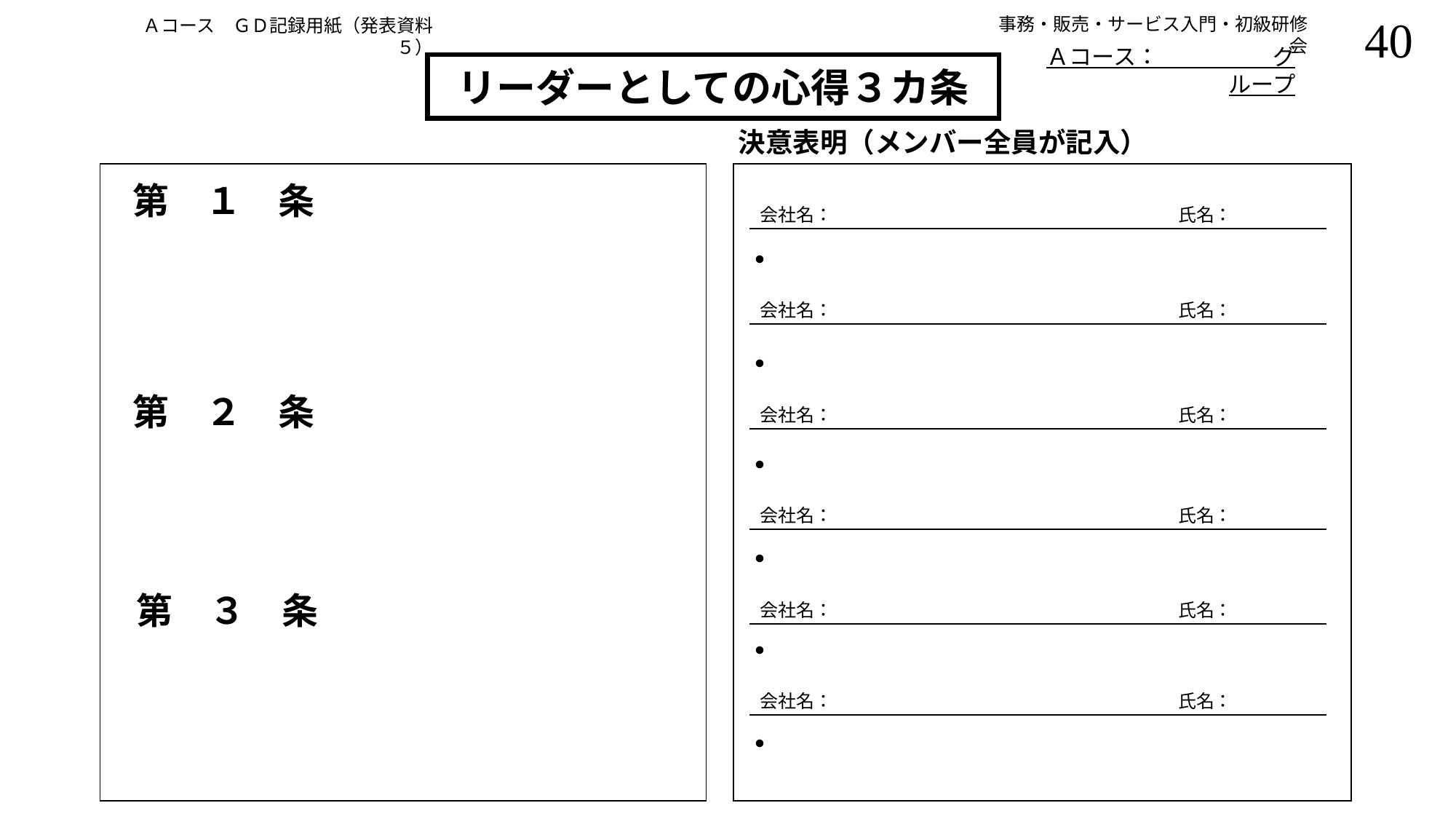

事務・販売・サービス入門・初級研修会
Ａコース　ＧＤ記録用紙（発表資料５）
Ａコース：　　　　　グループ
# リーダーとしての心得３カ条
決意表明（メンバー全員が記入）

第　１　条
会社名：　　　　　　　　　　　　　　　　　　　氏名：
・
会社名：　　　　　　　　　　　　　　　　　　　氏名：
・
第　２　条
会社名：　　　　　　　　　　　　　　　　　　　氏名：
・
会社名：　　　　　　　　　　　　　　　　　　　氏名：
・
第　３　条
会社名：　　　　　　　　　　　　　　　　　　　氏名：
・
会社名：　　　　　　　　　　　　　　　　　　　氏名：
・